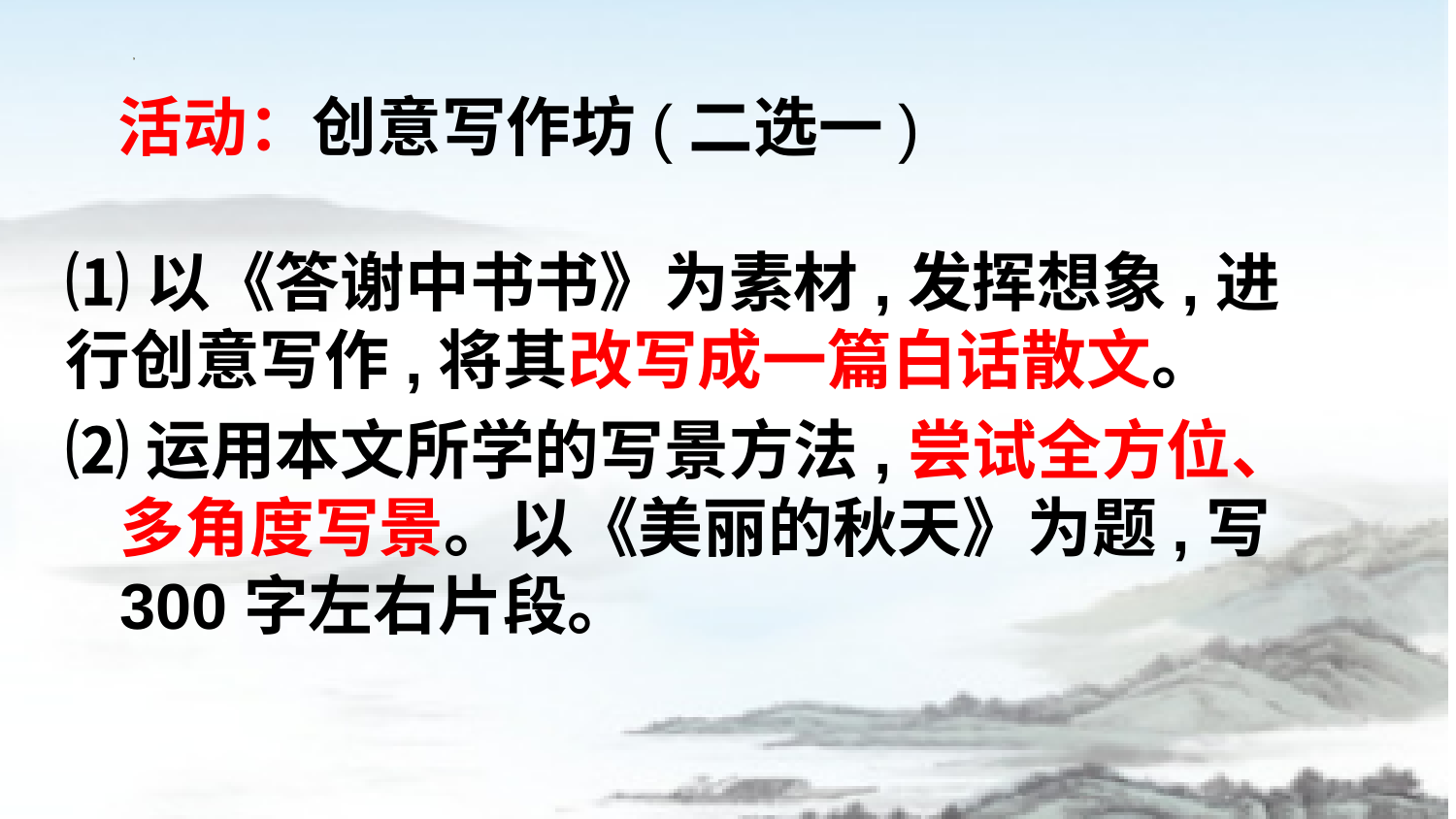

活动：创意写作坊(二选一)

⑴以《答谢中书书》为素材,发挥想象,进行创意写作,将其改写成一篇白话散文。
⑵运用本文所学的写景方法,尝试全方位、多角度写景。以《美丽的秋天》为题,写300字左右片段。